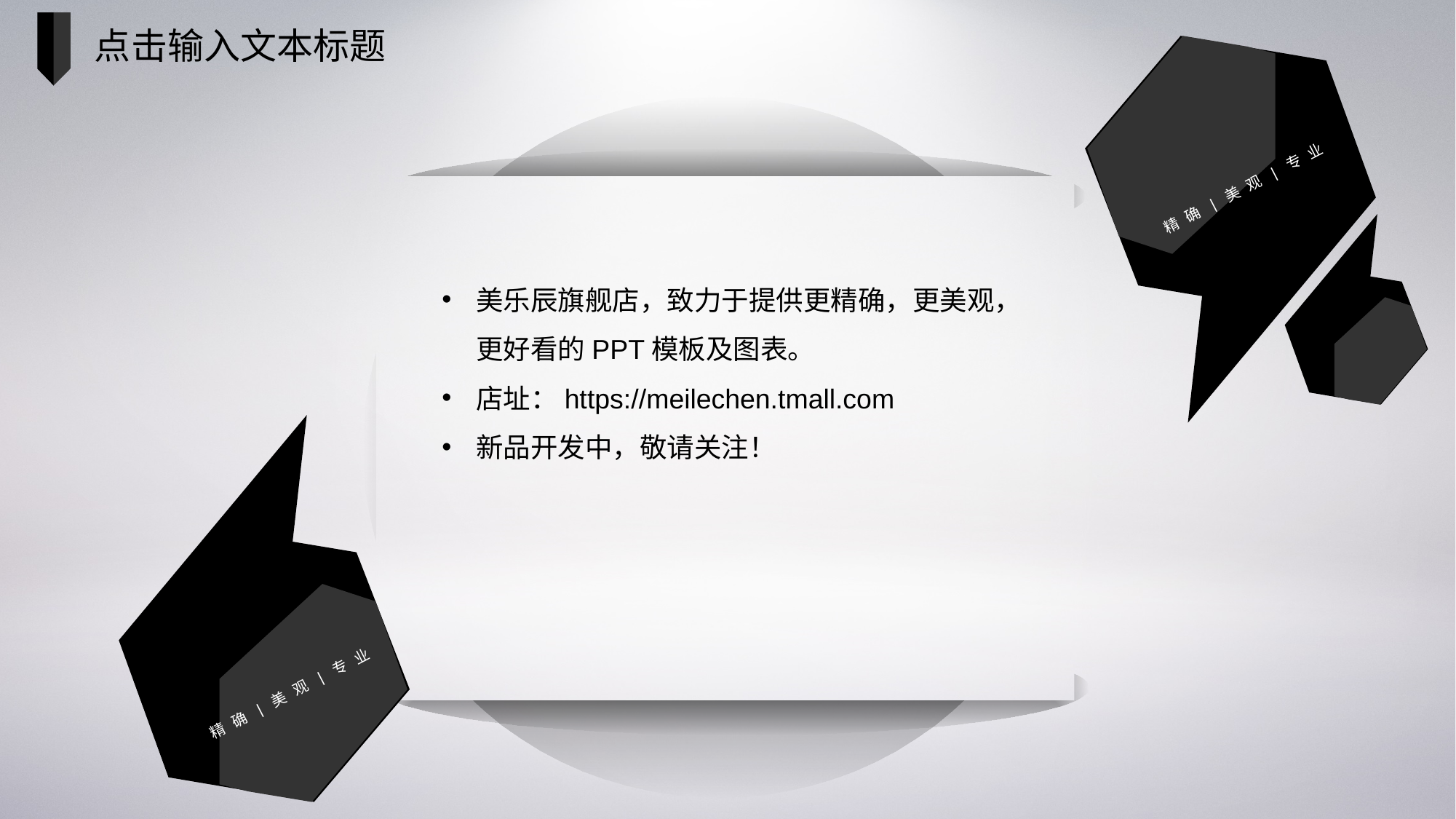

点击输入文本标题

精确|美观|专业

美乐辰旗舰店，致力于提供更精确，更美观，更好看的PPT模板及图表。
店址：https://meilechen.tmall.com
新品开发中，敬请关注！

精确|美观|专业